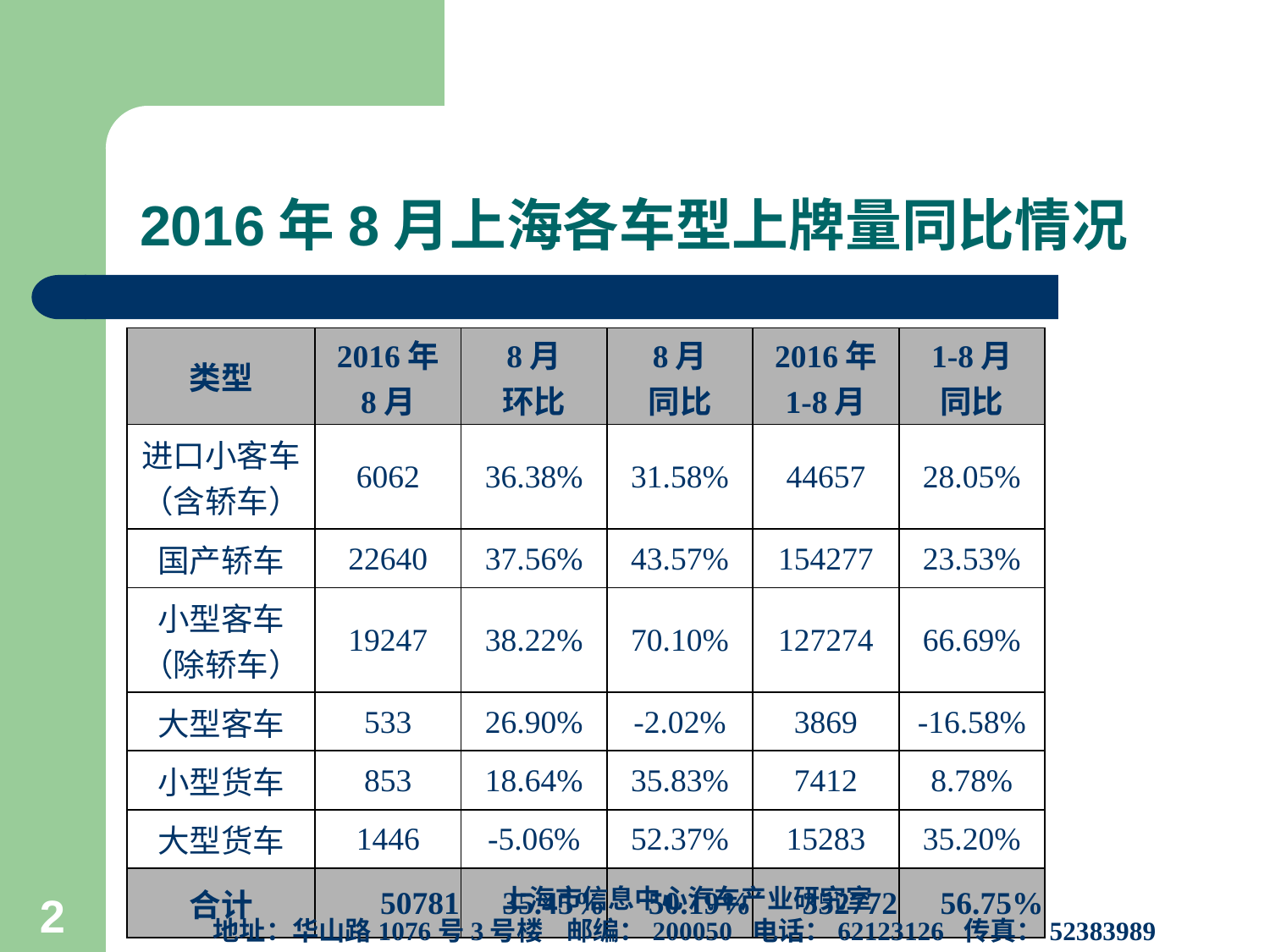

# 2016年8月上海各车型上牌量同比情况

| 类型 | 2016年 8月 | 8月 环比 | 8月 同比 | 2016年 1-8月 | 1-8月 同比 |
| --- | --- | --- | --- | --- | --- |
| 进口小客车 （含轿车） | 6062 | 36.38% | 31.58% | 44657 | 28.05% |
| 国产轿车 | 22640 | 37.56% | 43.57% | 154277 | 23.53% |
| 小型客车 （除轿车） | 19247 | 38.22% | 70.10% | 127274 | 66.69% |
| 大型客车 | 533 | 26.90% | -2.02% | 3869 | -16.58% |
| 小型货车 | 853 | 18.64% | 35.83% | 7412 | 8.78% |
| 大型货车 | 1446 | -5.06% | 52.37% | 15283 | 35.20% |
| 合计 | 50781 | 35.45% | 50.19% | 352772 | 56.75% |
上海市信息中心汽车产业研究室
地址：华山路1076号3号楼    邮编：200050  电话：62123126  传真：52383989
2